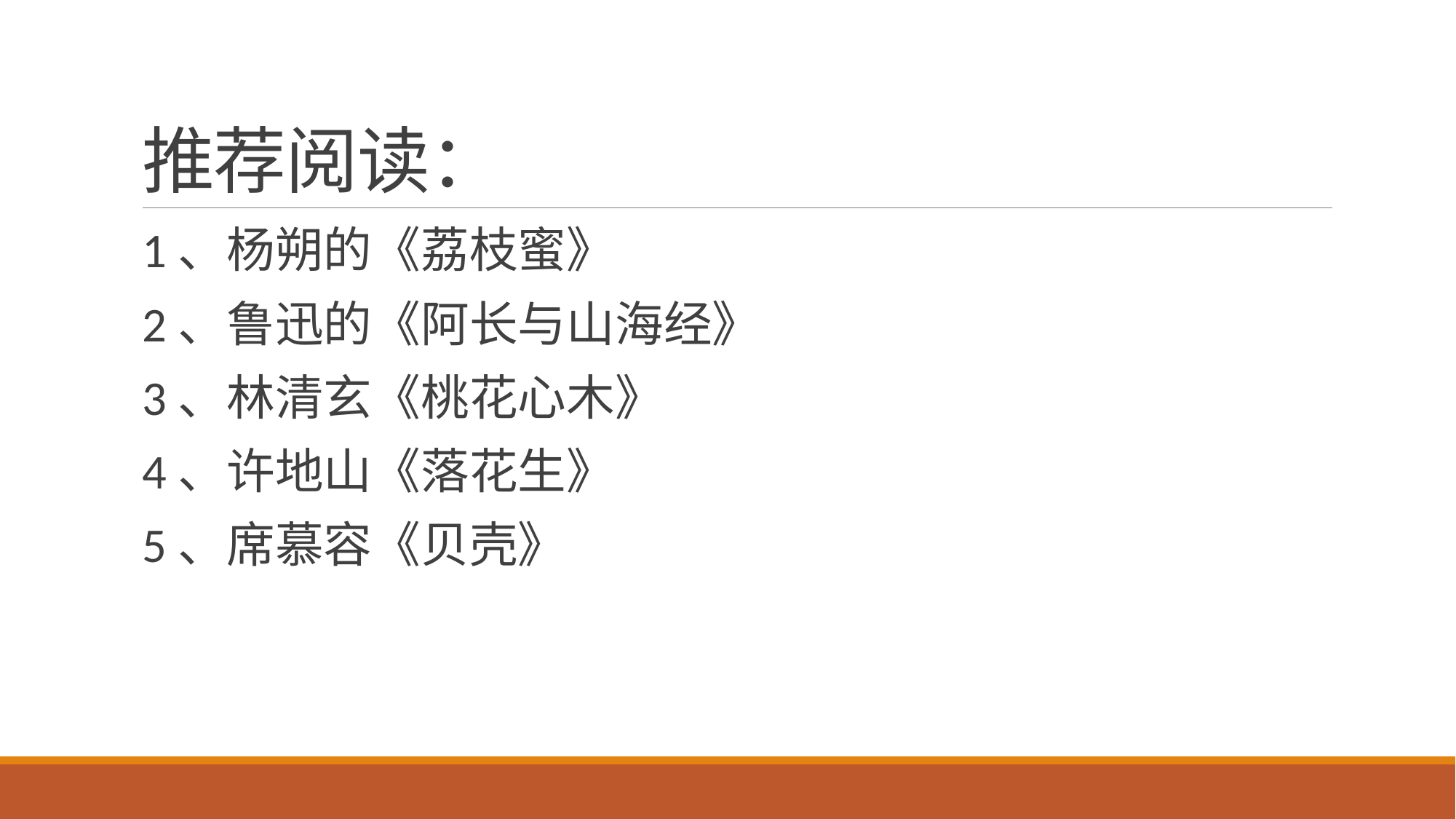

# 推荐阅读：
1、杨朔的《荔枝蜜》
2、鲁迅的《阿长与山海经》
3、林清玄《桃花心木》
4、许地山《落花生》
5、席慕容《贝壳》